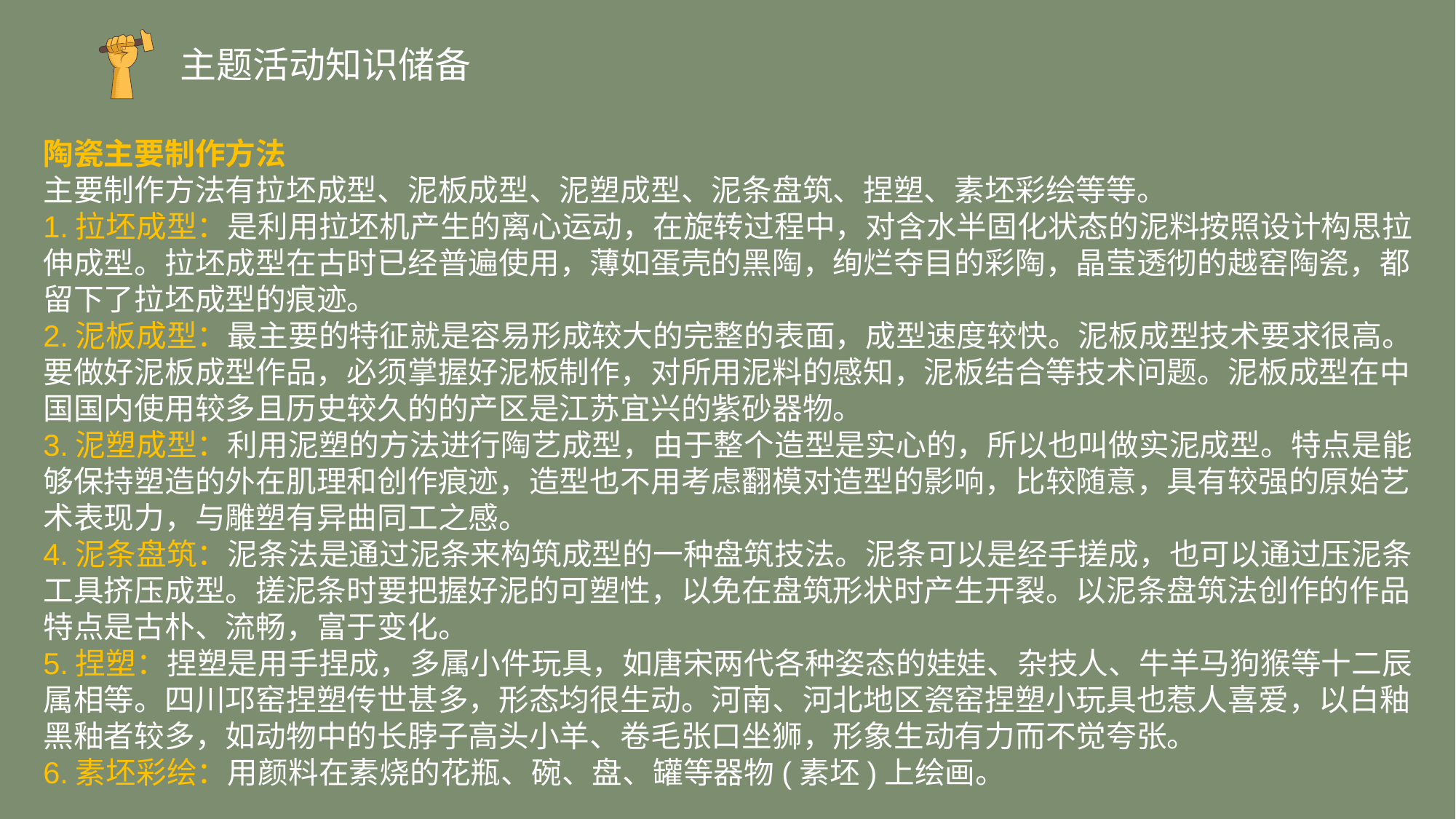

主题活动知识储备
陶瓷主要制作方法
主要制作方法有拉坯成型、泥板成型、泥塑成型、泥条盘筑、捏塑、素坯彩绘等等。
1.拉坯成型：是利用拉坯机产生的离心运动，在旋转过程中，对含水半固化状态的泥料按照设计构思拉伸成型。拉坯成型在古时已经普遍使用，薄如蛋壳的黑陶，绚烂夺目的彩陶，晶莹透彻的越窑陶瓷，都留下了拉坯成型的痕迹。
2.泥板成型：最主要的特征就是容易形成较大的完整的表面，成型速度较快。泥板成型技术要求很高。要做好泥板成型作品，必须掌握好泥板制作，对所用泥料的感知，泥板结合等技术问题。泥板成型在中国国内使用较多且历史较久的的产区是江苏宜兴的紫砂器物。
3.泥塑成型：利用泥塑的方法进行陶艺成型，由于整个造型是实心的，所以也叫做实泥成型。特点是能够保持塑造的外在肌理和创作痕迹，造型也不用考虑翻模对造型的影响，比较随意，具有较强的原始艺术表现力，与雕塑有异曲同工之感。
4.泥条盘筑：泥条法是通过泥条来构筑成型的一种盘筑技法。泥条可以是经手搓成，也可以通过压泥条工具挤压成型。搓泥条时要把握好泥的可塑性，以免在盘筑形状时产生开裂。以泥条盘筑法创作的作品特点是古朴、流畅，富于变化。
5.捏塑：捏塑是用手捏成，多属小件玩具，如唐宋两代各种姿态的娃娃、杂技人、牛羊马狗猴等十二辰属相等。四川邛窑捏塑传世甚多，形态均很生动。河南、河北地区瓷窑捏塑小玩具也惹人喜爱，以白釉黑釉者较多，如动物中的长脖子高头小羊、卷毛张口坐狮，形象生动有力而不觉夸张。
6.素坯彩绘：用颜料在素烧的花瓶、碗、盘、罐等器物(素坯)上绘画。